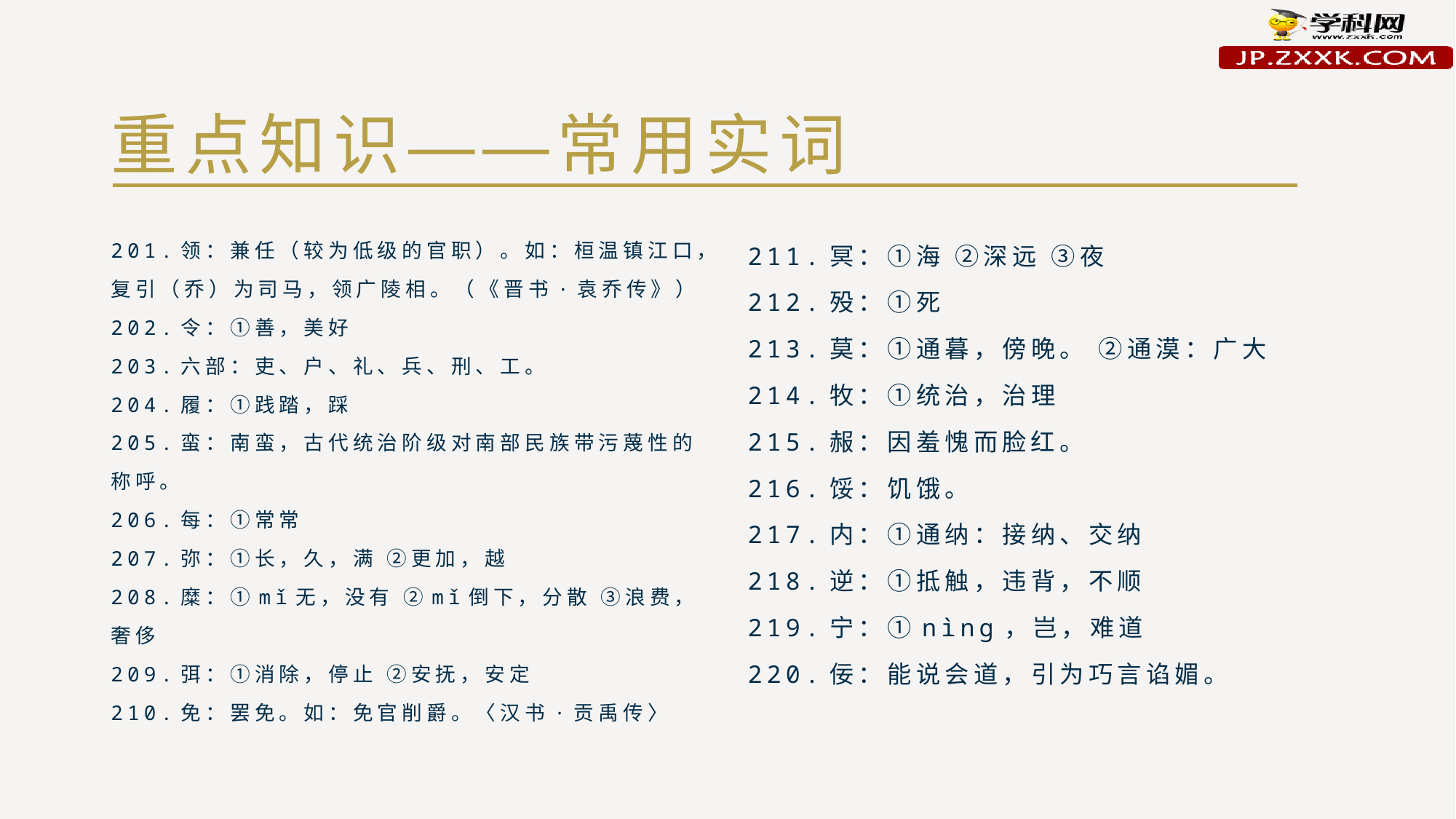

# 重点知识——常用实词
201.领：兼任（较为低级的官职）。如：桓温镇江口，复引（乔）为司马，领广陵相。（《晋书·袁乔传》）
202.令：①善，美好
203.六部：吏、户、礼、兵、刑、工。
204.履：①践踏，踩
205.蛮：南蛮，古代统治阶级对南部民族带污蔑性的称呼。
206.每：①常常
207.弥：①长，久，满 ②更加，越
208.糜：①mǐ无，没有 ②mǐ倒下，分散 ③浪费，奢侈
209.弭：①消除，停止 ②安抚，安定
210.免：罢免。如：免官削爵。〈汉书·贡禹传〉
211.冥：①海 ②深远 ③夜
212.殁：①死
213.莫：①通暮，傍晚。 ②通漠：广大
214.牧：①统治，治理
215.赧：因羞愧而脸红。
216.馁：饥饿。
217.内：①通纳：接纳、交纳
218.逆：①抵触，违背，不顺
219.宁：①nìng，岂，难道
220.佞：能说会道，引为巧言谄媚。